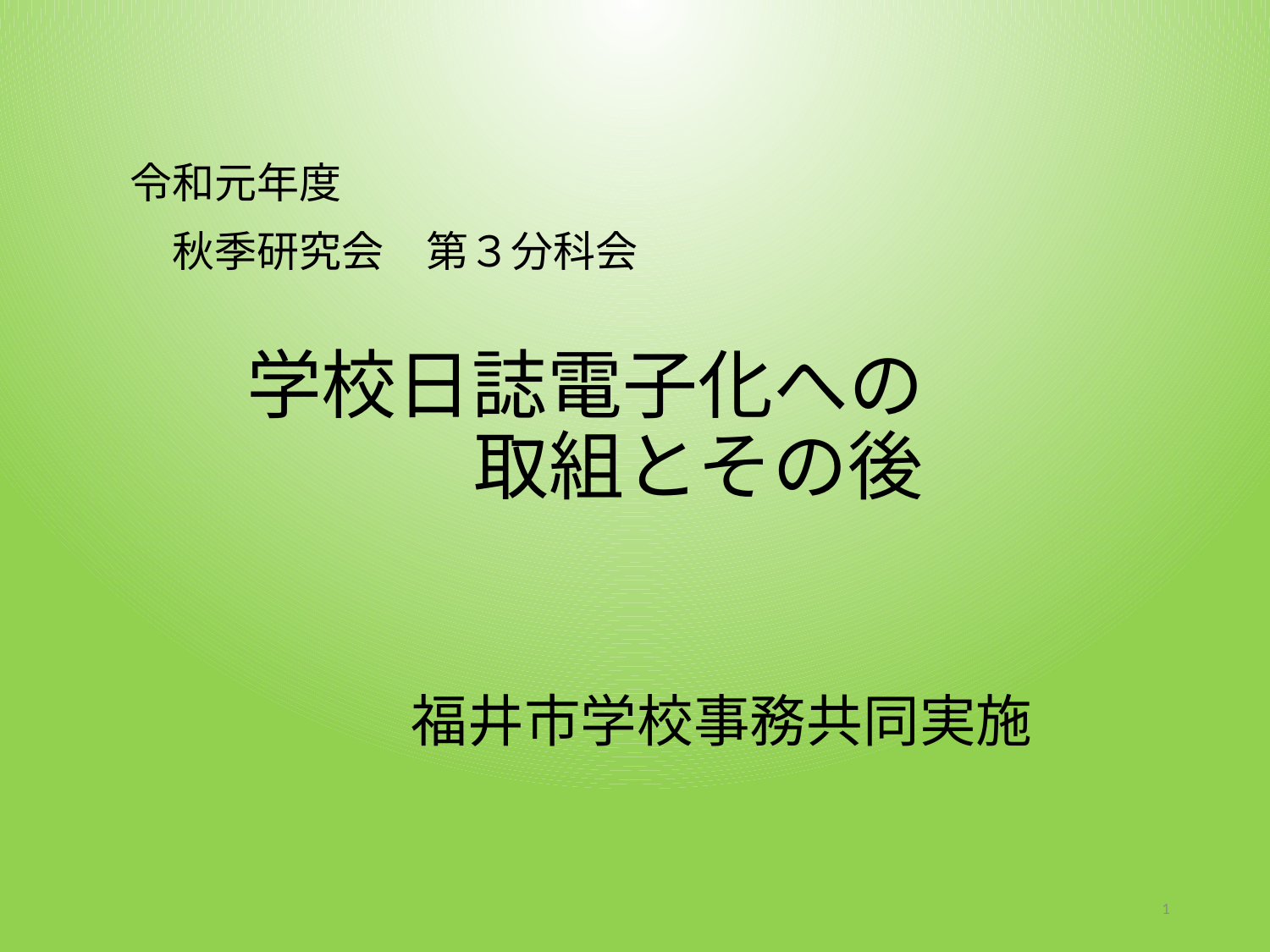

令和元年度
　秋季研究会　第３分科会
# 学校日誌電子化への 　　　取組とその後
福井市学校事務共同実施
1